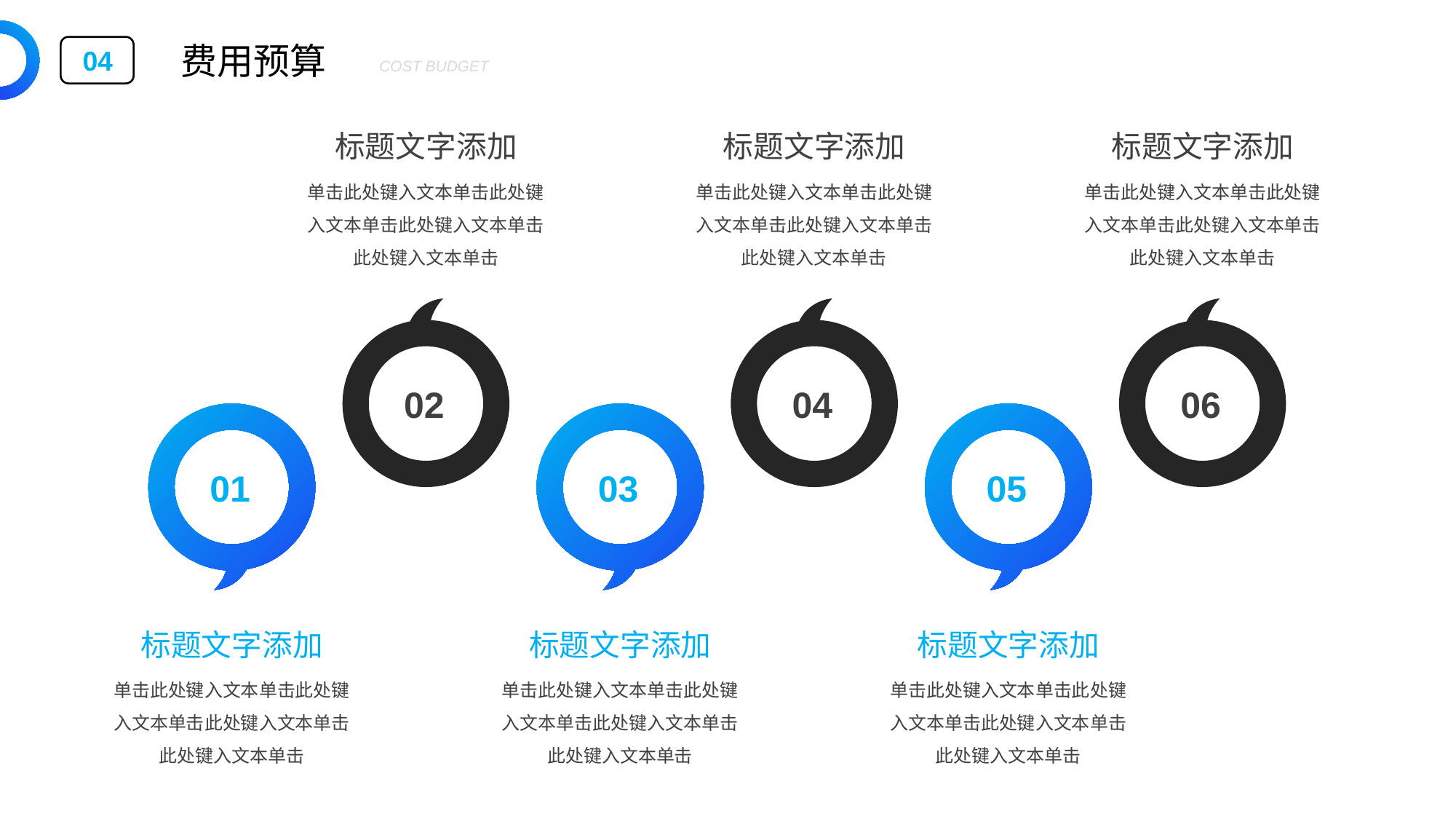

费用预算

04
COST BUDGET
标题文字添加
单击此处键入文本单击此处键入文本单击此处键入文本单击此处键入文本单击

02
标题文字添加
单击此处键入文本单击此处键入文本单击此处键入文本单击此处键入文本单击

04
标题文字添加
单击此处键入文本单击此处键入文本单击此处键入文本单击此处键入文本单击

06

01
标题文字添加
单击此处键入文本单击此处键入文本单击此处键入文本单击此处键入文本单击

03
标题文字添加
单击此处键入文本单击此处键入文本单击此处键入文本单击此处键入文本单击

05
标题文字添加
单击此处键入文本单击此处键入文本单击此处键入文本单击此处键入文本单击